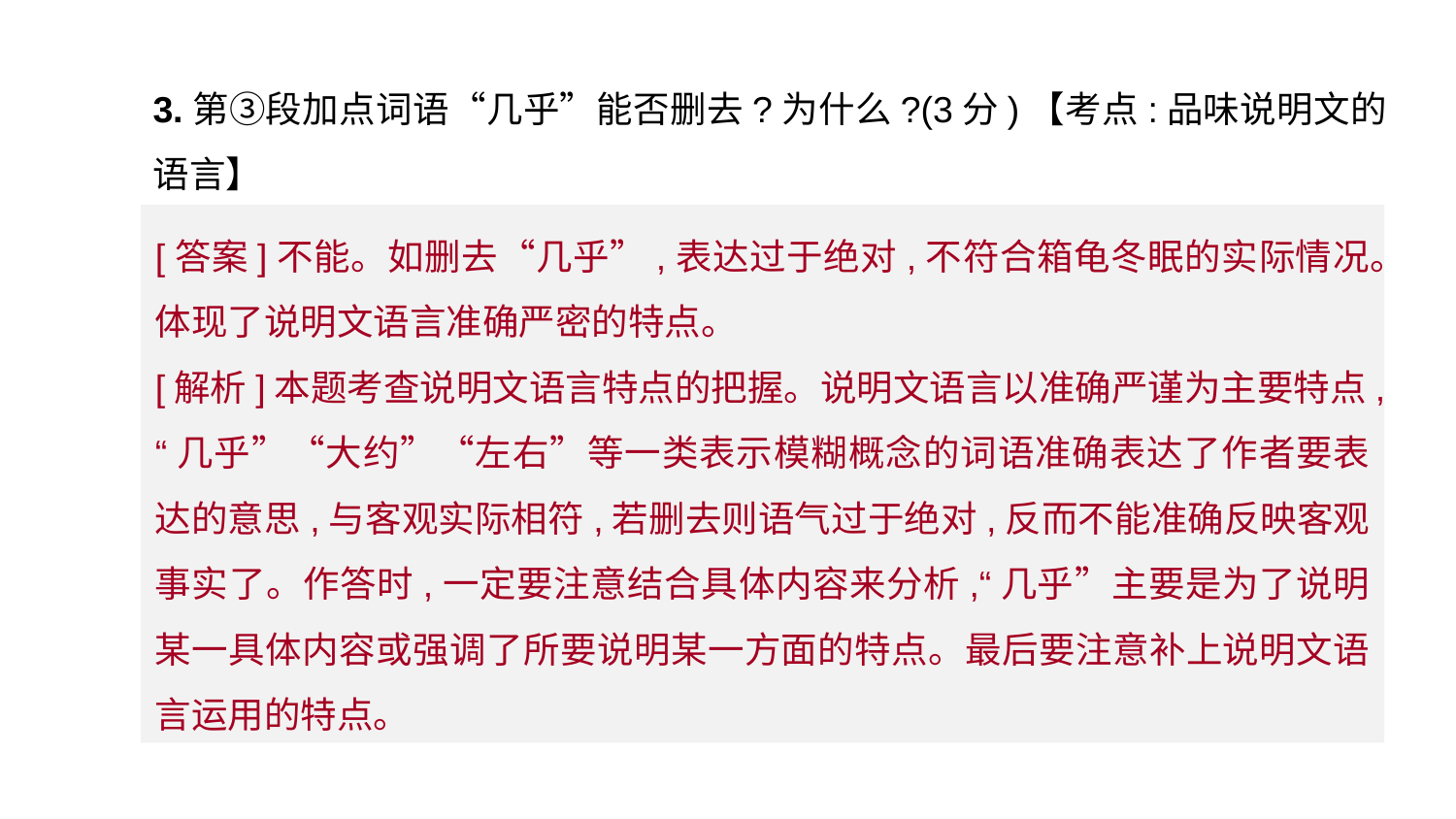

3.第③段加点词语“几乎”能否删去?为什么?(3分)【考点:品味说明文的语言】
　　更夸张的是,它们几乎完全不呼吸,只靠皮肤吸入少许氧气!
[答案]不能。如删去“几乎”,表达过于绝对,不符合箱龟冬眠的实际情况。体现了说明文语言准确严密的特点。
[解析]本题考查说明文语言特点的把握。说明文语言以准确严谨为主要特点,“几乎”“大约”“左右”等一类表示模糊概念的词语准确表达了作者要表达的意思,与客观实际相符,若删去则语气过于绝对,反而不能准确反映客观事实了。作答时,一定要注意结合具体内容来分析,“几乎”主要是为了说明某一具体内容或强调了所要说明某一方面的特点。最后要注意补上说明文语言运用的特点。